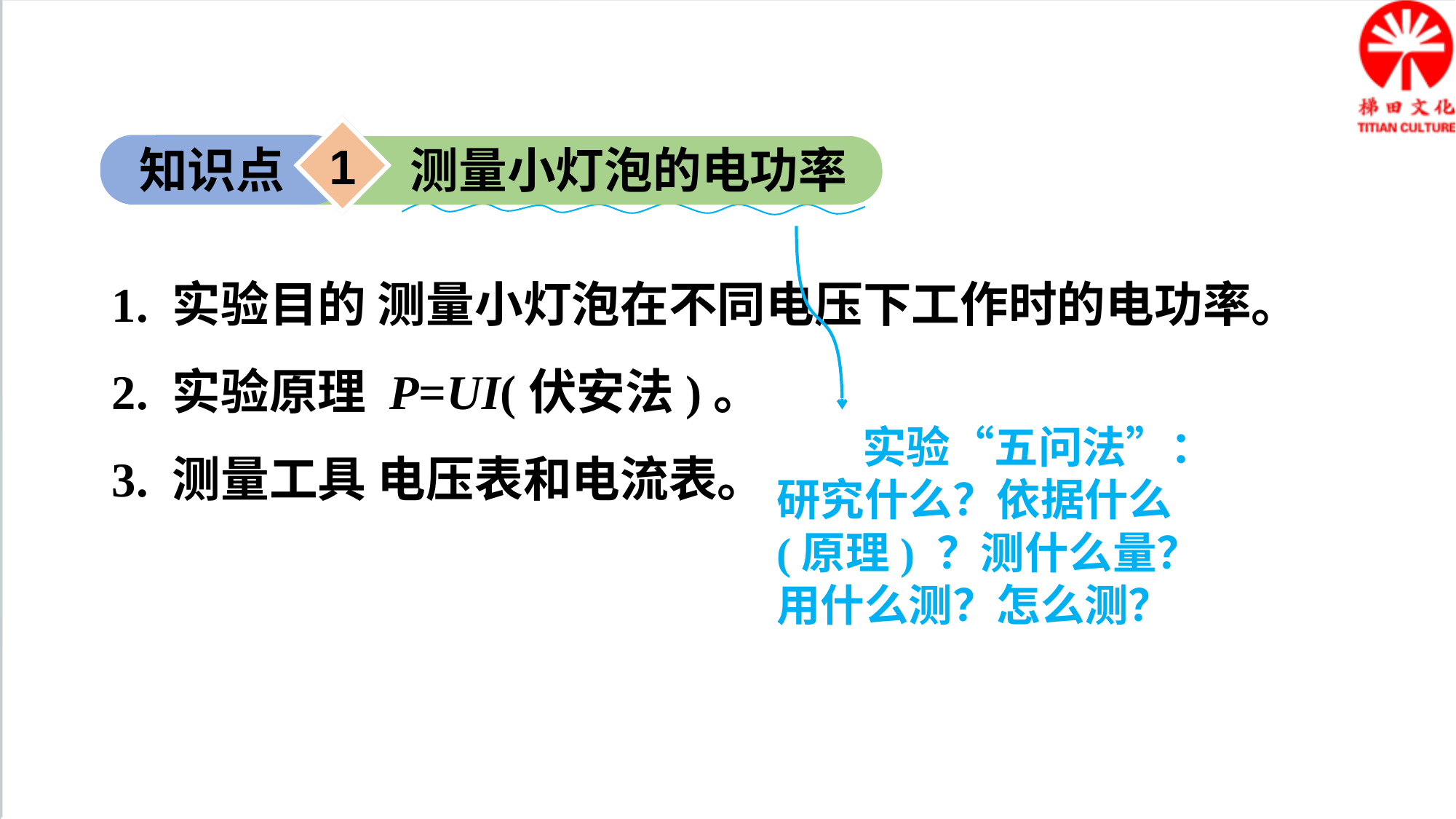

1
知识点
测量小灯泡的电功率

1. 实验目的 测量小灯泡在不同电压下工作时的电功率。
2. 实验原理 P=UI(伏安法)。
3. 测量工具 电压表和电流表。
实验“五问法”：研究什么？依据什么(原理) ？测什么量？用什么测？怎么测？